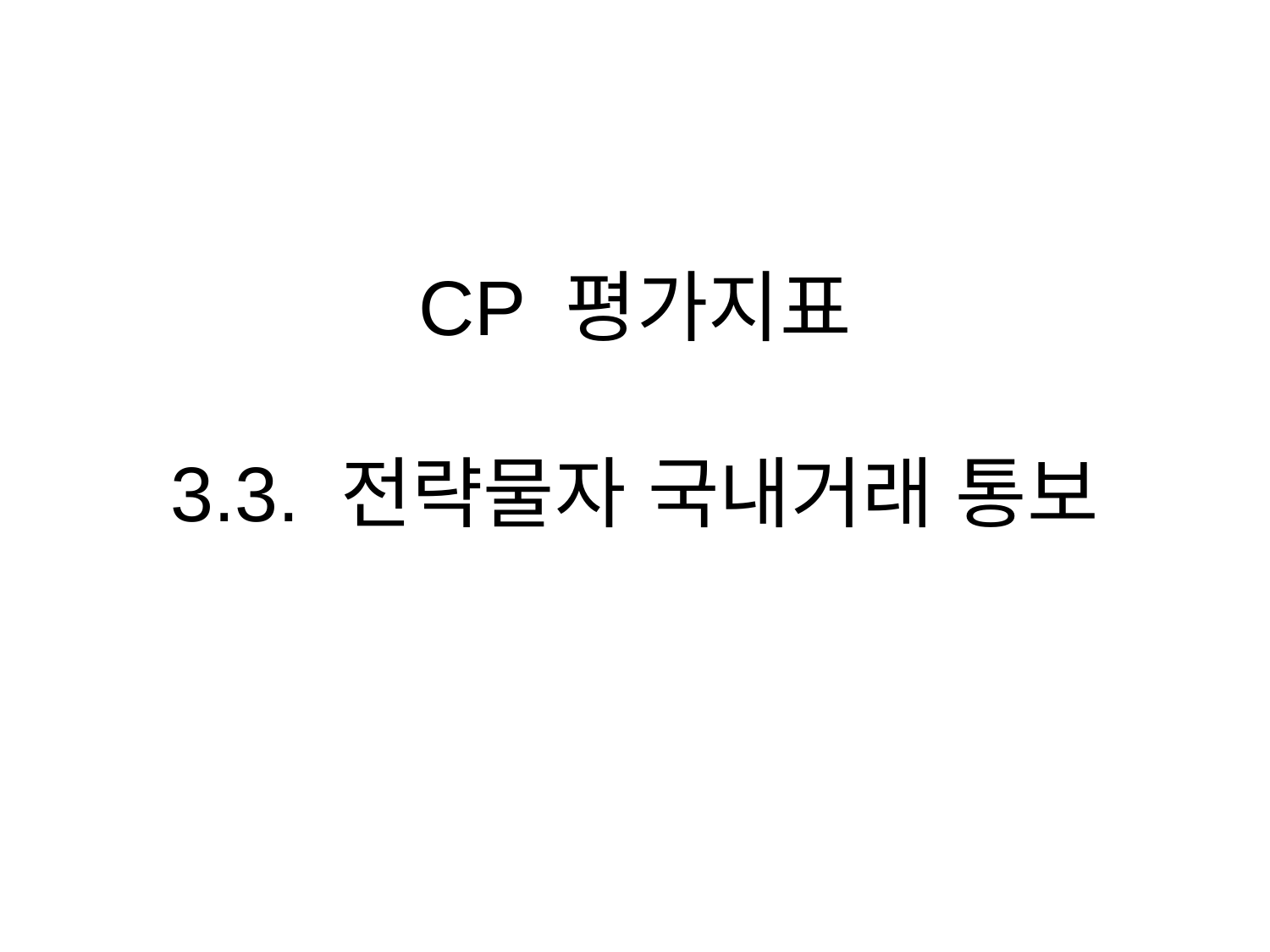

# CP 평가지표 3.3. 전략물자 국내거래 통보